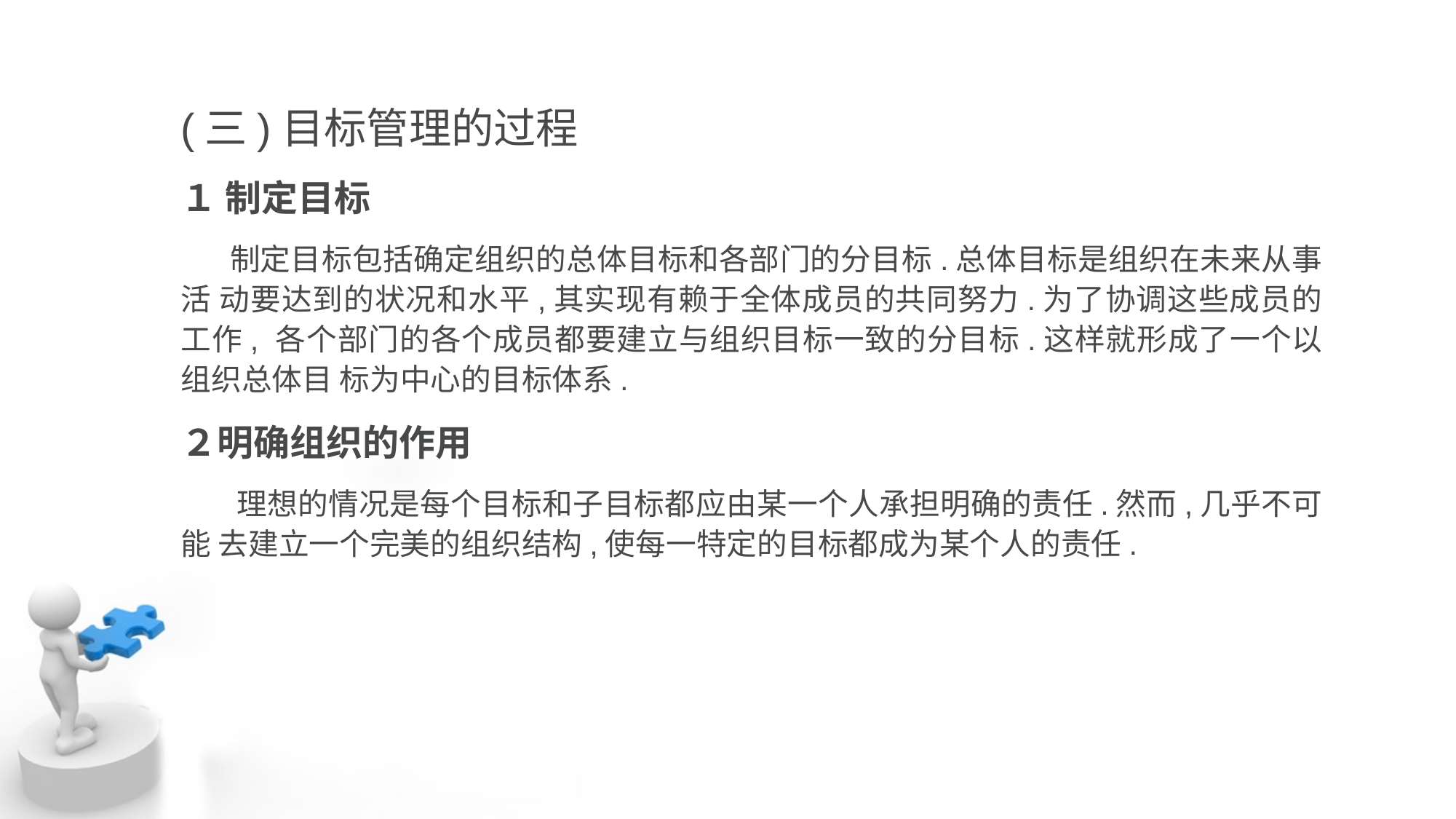

(三)目标管理的过程
１ 制定目标
      制定目标包括确定组织的总体目标和各部门的分目标.总体目标是组织在未来从事活 动要达到的状况和水平,其实现有赖于全体成员的共同努力.为了协调这些成员的工作, 各个部门的各个成员都要建立与组织目标一致的分目标.这样就形成了一个以组织总体目 标为中心的目标体系.
２明确组织的作用
       理想的情况是每个目标和子目标都应由某一个人承担明确的责任.然而,几乎不可能 去建立一个完美的组织结构,使每一特定的目标都成为某个人的责任.